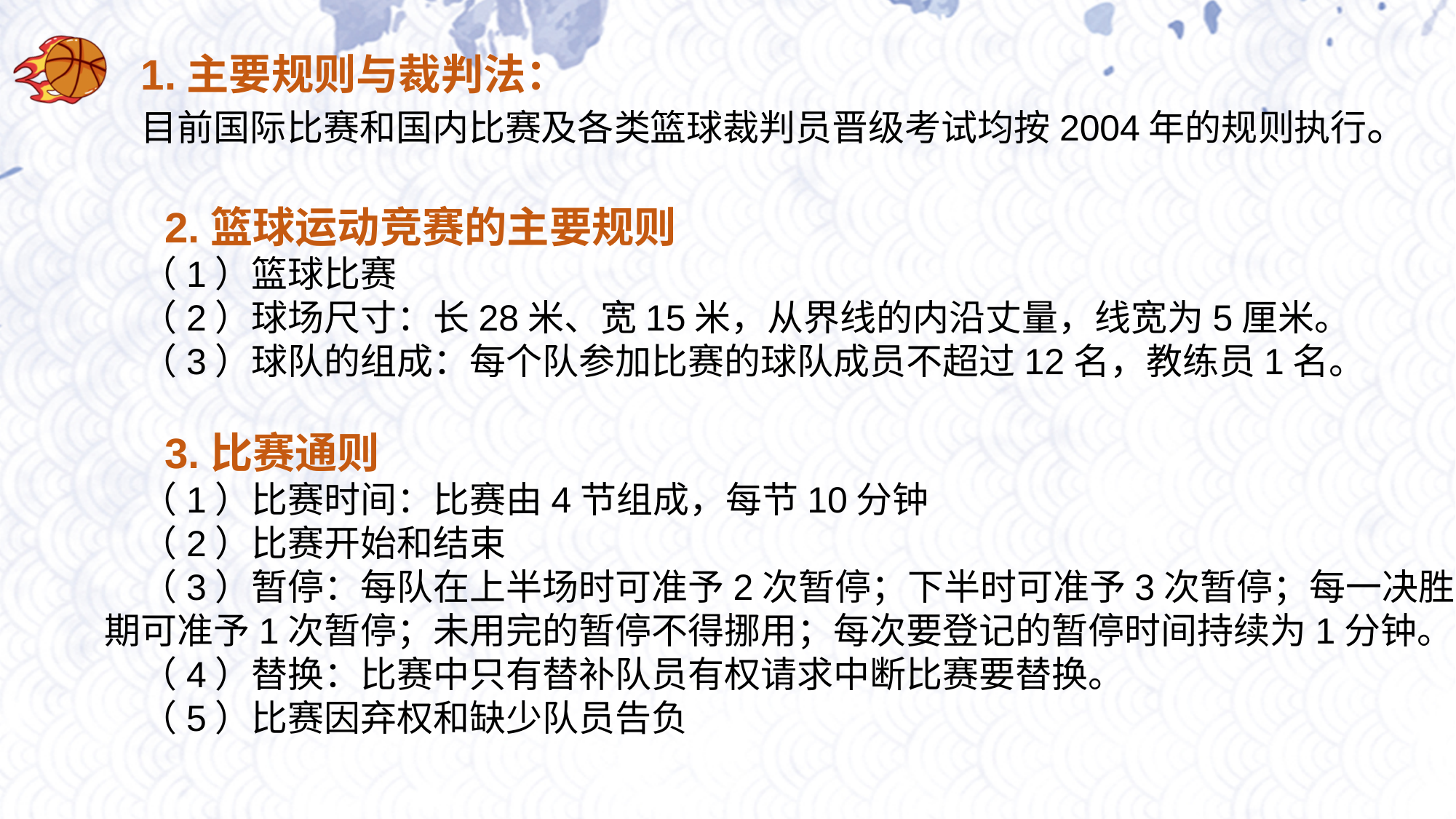

1.主要规则与裁判法：
目前国际比赛和国内比赛及各类篮球裁判员晋级考试均按2004年的规则执行。

  2.篮球运动竞赛的主要规则
（1）篮球比赛
（2）球场尺寸：长28米、宽15米，从界线的内沿丈量，线宽为5厘米。
（3）球队的组成：每个队参加比赛的球队成员不超过12名，教练员1名。

  3.比赛通则
（1）比赛时间：比赛由4节组成，每节10分钟
（2）比赛开始和结束
（3）暂停：每队在上半场时可准予2次暂停；下半时可准予3次暂停；每一决胜期可准予1次暂停；未用完的暂停不得挪用；每次要登记的暂停时间持续为1分钟。
（4）替换：比赛中只有替补队员有权请求中断比赛要替换。
（5）比赛因弃权和缺少队员告负